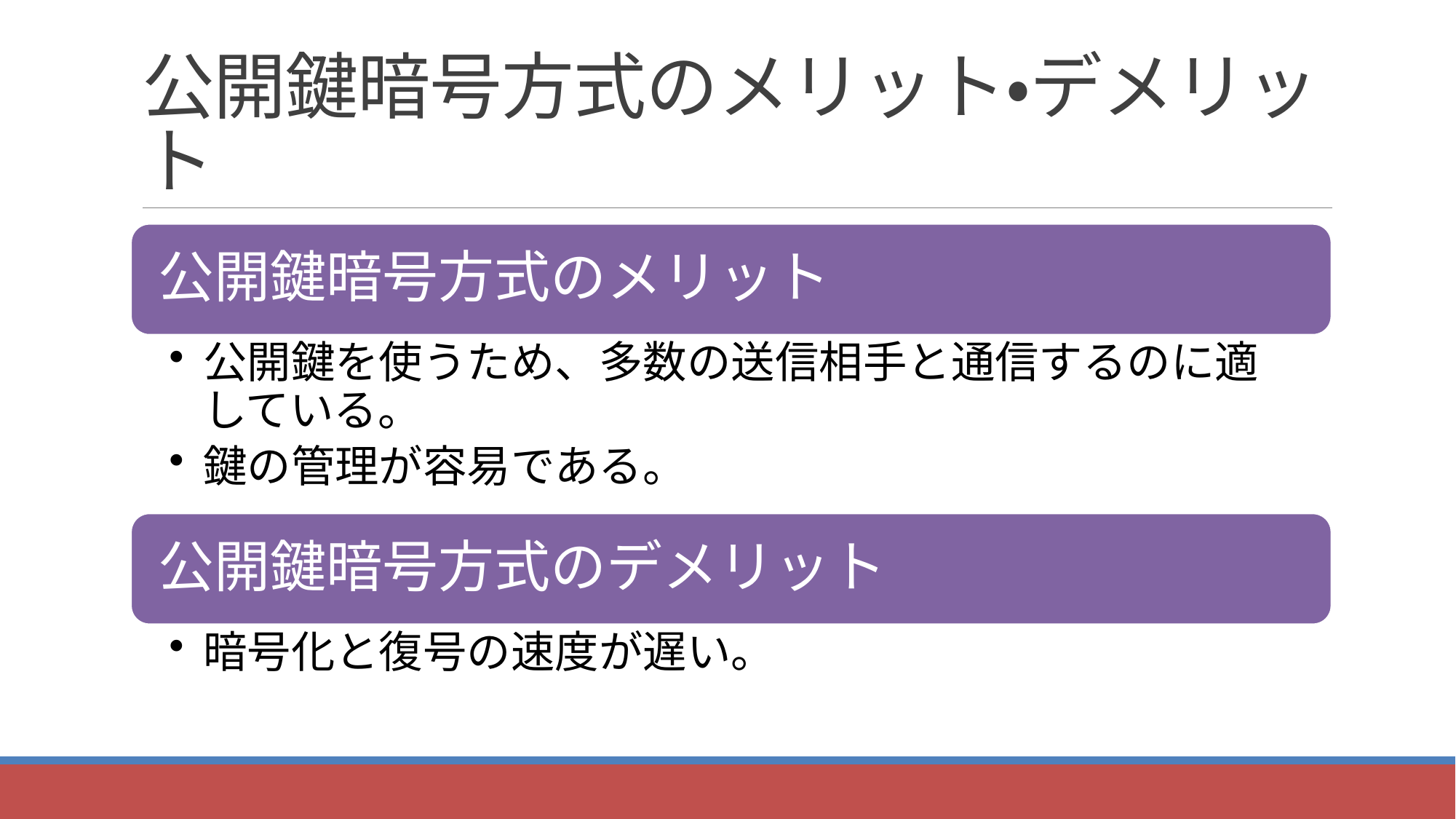

# 公開鍵暗号方式のメリット・デメリット
公開鍵暗号方式のメリット
公開鍵を使うため、多数の送信相手と通信するのに適している。
鍵の管理が容易である。
公開鍵暗号方式のデメリット
暗号化と復号の速度が遅い。